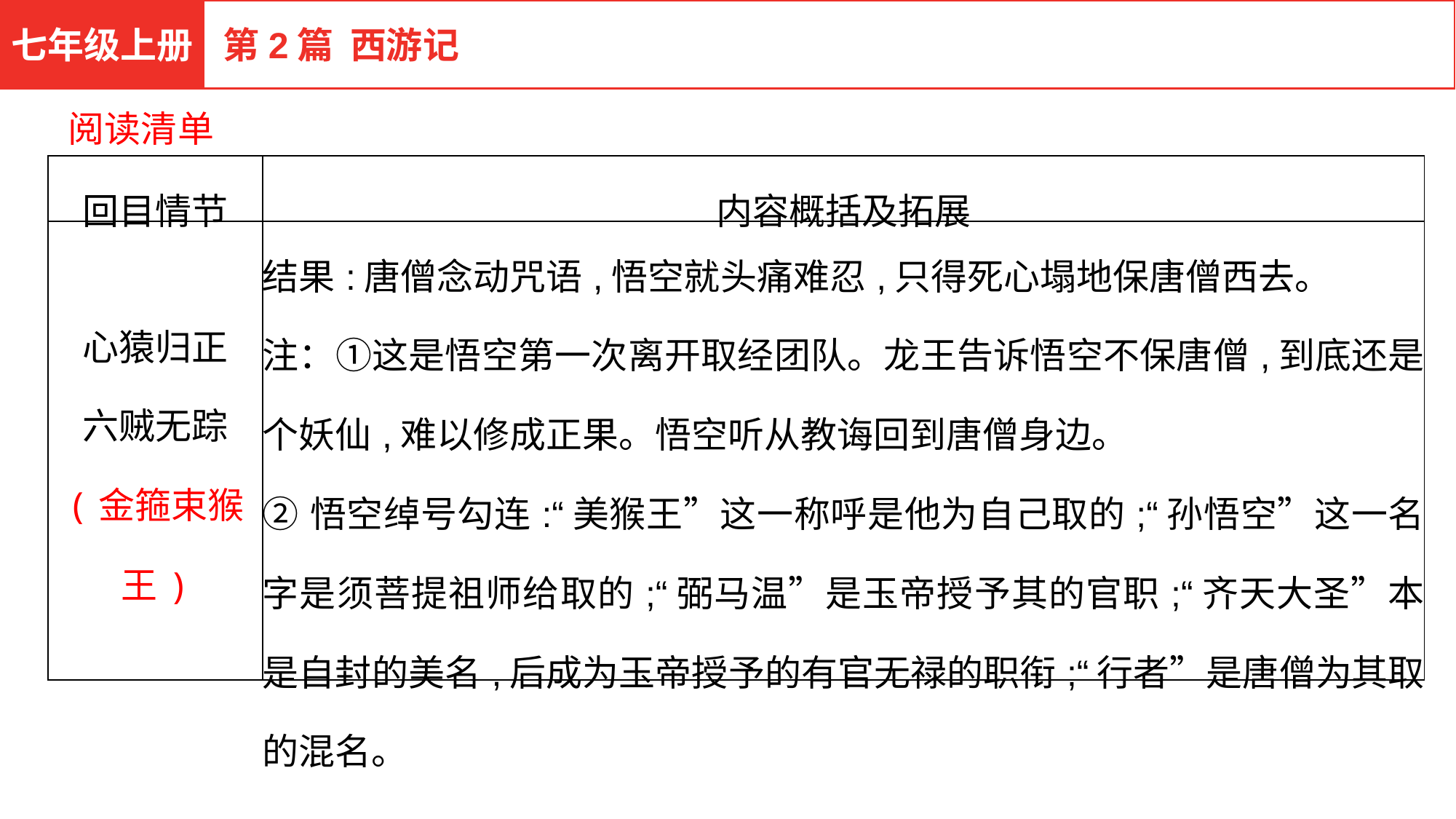

七年级上册
第2篇  西游记
阅读清单
| 回目情节 | 内容概括及拓展 |
| --- | --- |
| 心猿归正 六贼无踪 (金箍束猴王) | 结果:唐僧念动咒语,悟空就头痛难忍,只得死心塌地保唐僧西去。 注：①这是悟空第一次离开取经团队。龙王告诉悟空不保唐僧,到底还是个妖仙,难以修成正果。悟空听从教诲回到唐僧身边。 ②悟空绰号勾连:“美猴王”这一称呼是他为自己取的;“孙悟空”这一名字是须菩提祖师给取的;“弼马温”是玉帝授予其的官职;“齐天大圣”本是自封的美名,后成为玉帝授予的有官无禄的职衔;“行者”是唐僧为其取的混名。 |